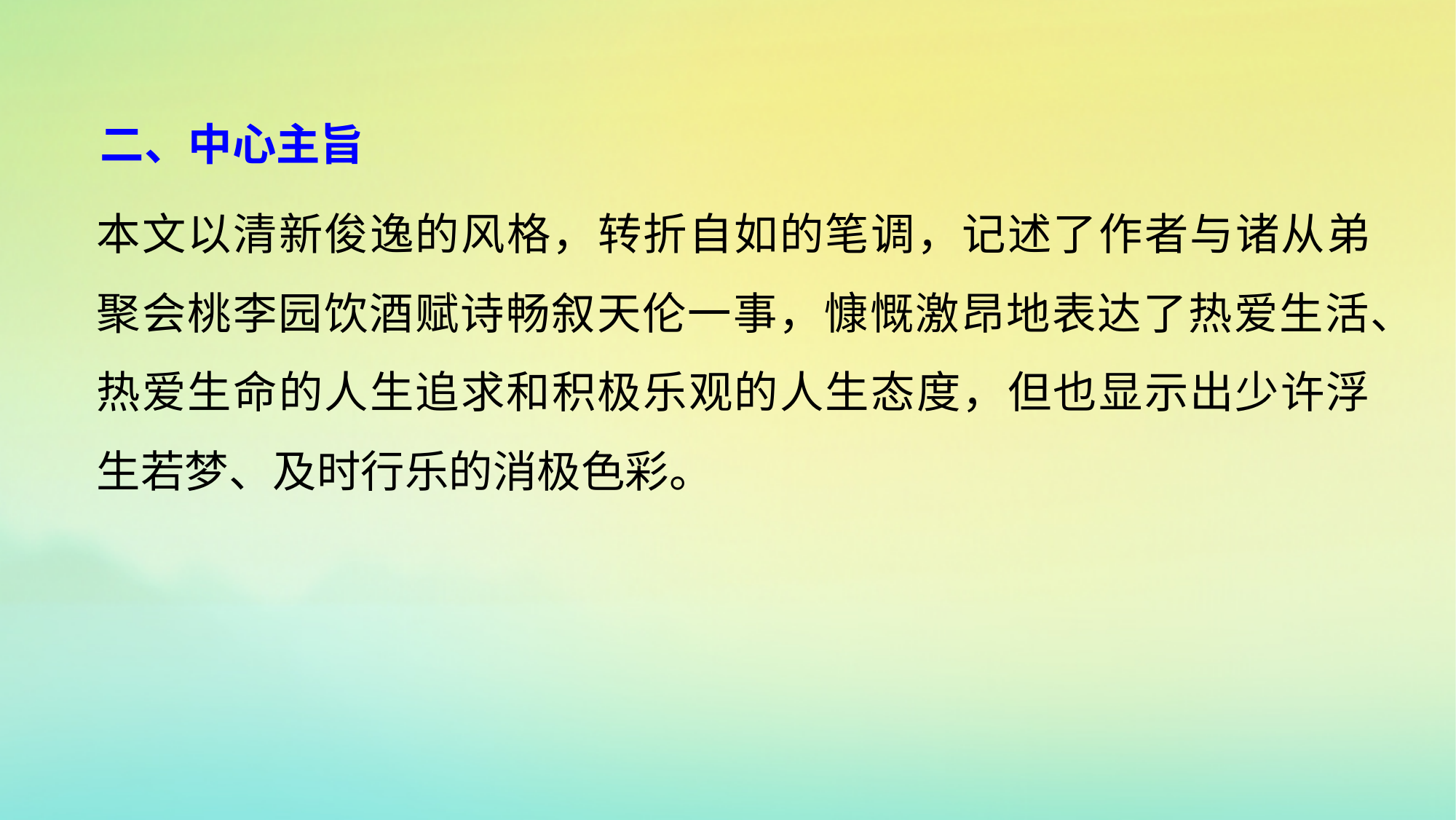

二、中心主旨
本文以清新俊逸的风格，转折自如的笔调，记述了作者与诸从弟聚会桃李园饮酒赋诗畅叙天伦一事，慷慨激昂地表达了热爱生活、热爱生命的人生追求和积极乐观的人生态度，但也显示出少许浮生若梦、及时行乐的消极色彩。